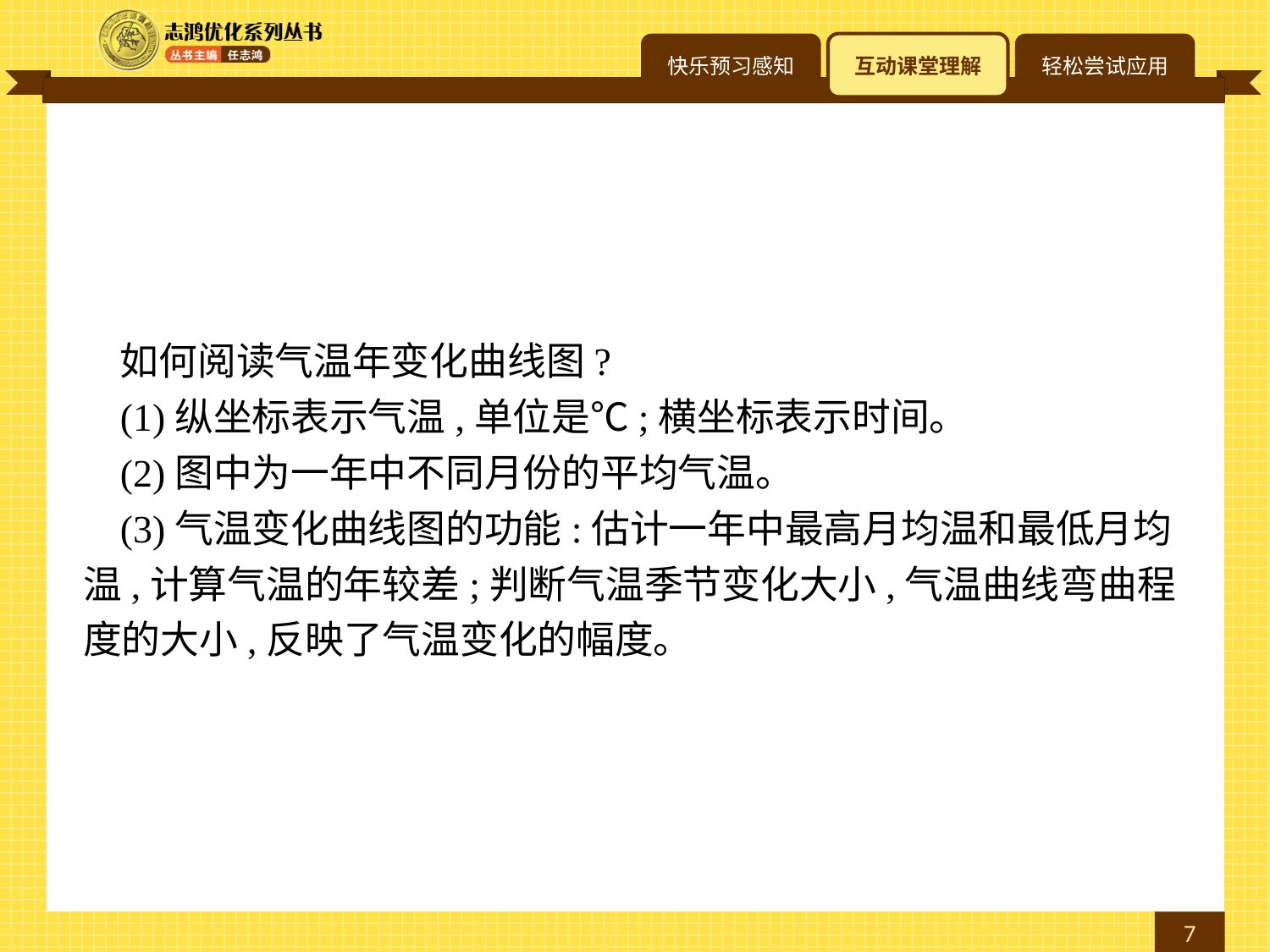

如何阅读气温年变化曲线图?
(1)纵坐标表示气温,单位是℃;横坐标表示时间。
(2)图中为一年中不同月份的平均气温。
(3)气温变化曲线图的功能:估计一年中最高月均温和最低月均温,计算气温的年较差;判断气温季节变化大小,气温曲线弯曲程度的大小,反映了气温变化的幅度。